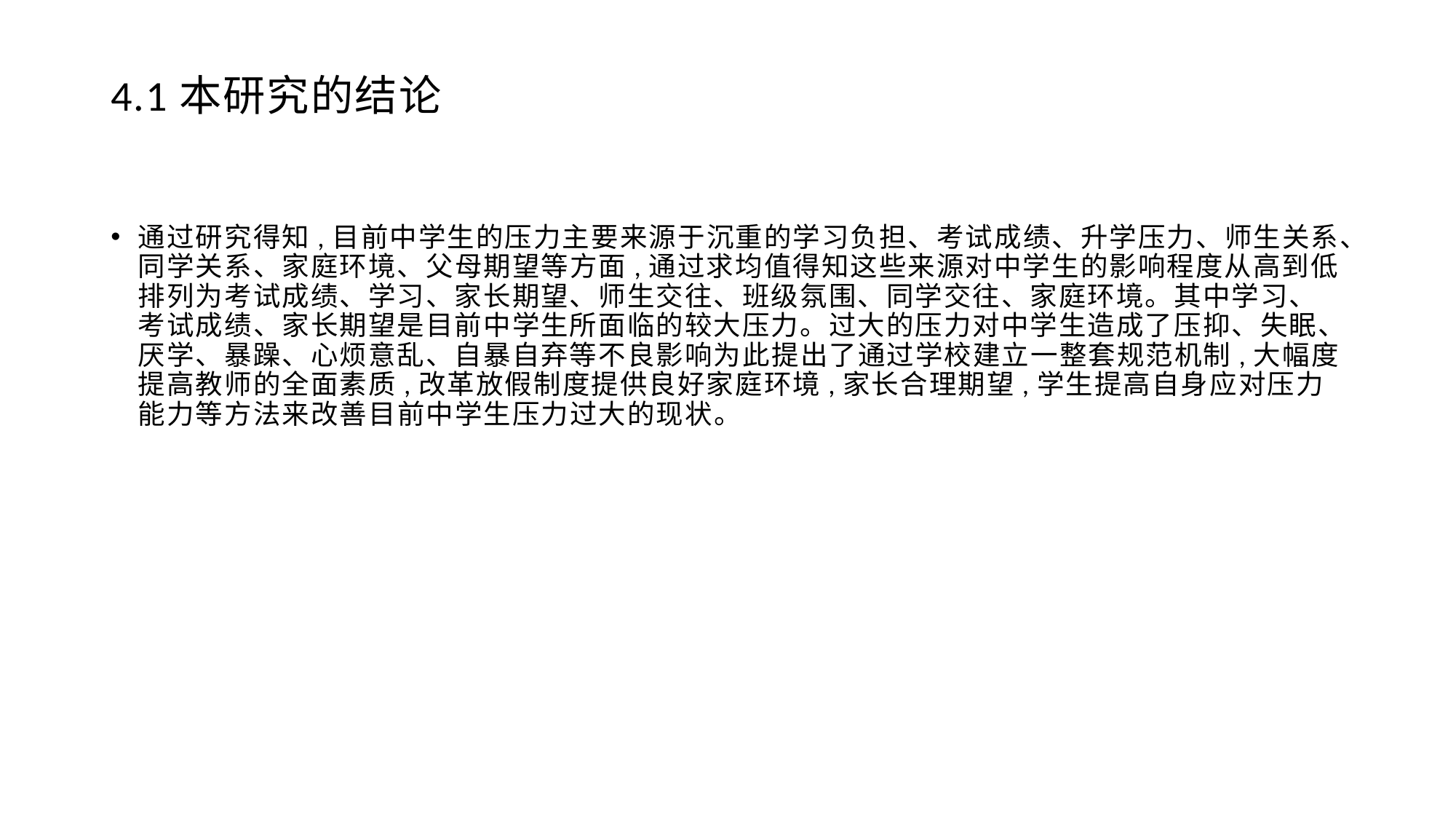

# 4.1本研究的结论
通过研究得知,目前中学生的压力主要来源于沉重的学习负担、考试成绩、升学压力、师生关系、同学关系、家庭环境、父母期望等方面,通过求均值得知这些来源对中学生的影响程度从高到低排列为考试成绩、学习、家长期望、师生交往、班级氛围、同学交往、家庭环境。其中学习、考试成绩、家长期望是目前中学生所面临的较大压力。过大的压力对中学生造成了压抑、失眠、厌学、暴躁、心烦意乱、自暴自弃等不良影响为此提出了通过学校建立一整套规范机制,大幅度提高教师的全面素质,改革放假制度提供良好家庭环境,家长合理期望,学生提高自身应对压力能力等方法来改善目前中学生压力过大的现状。